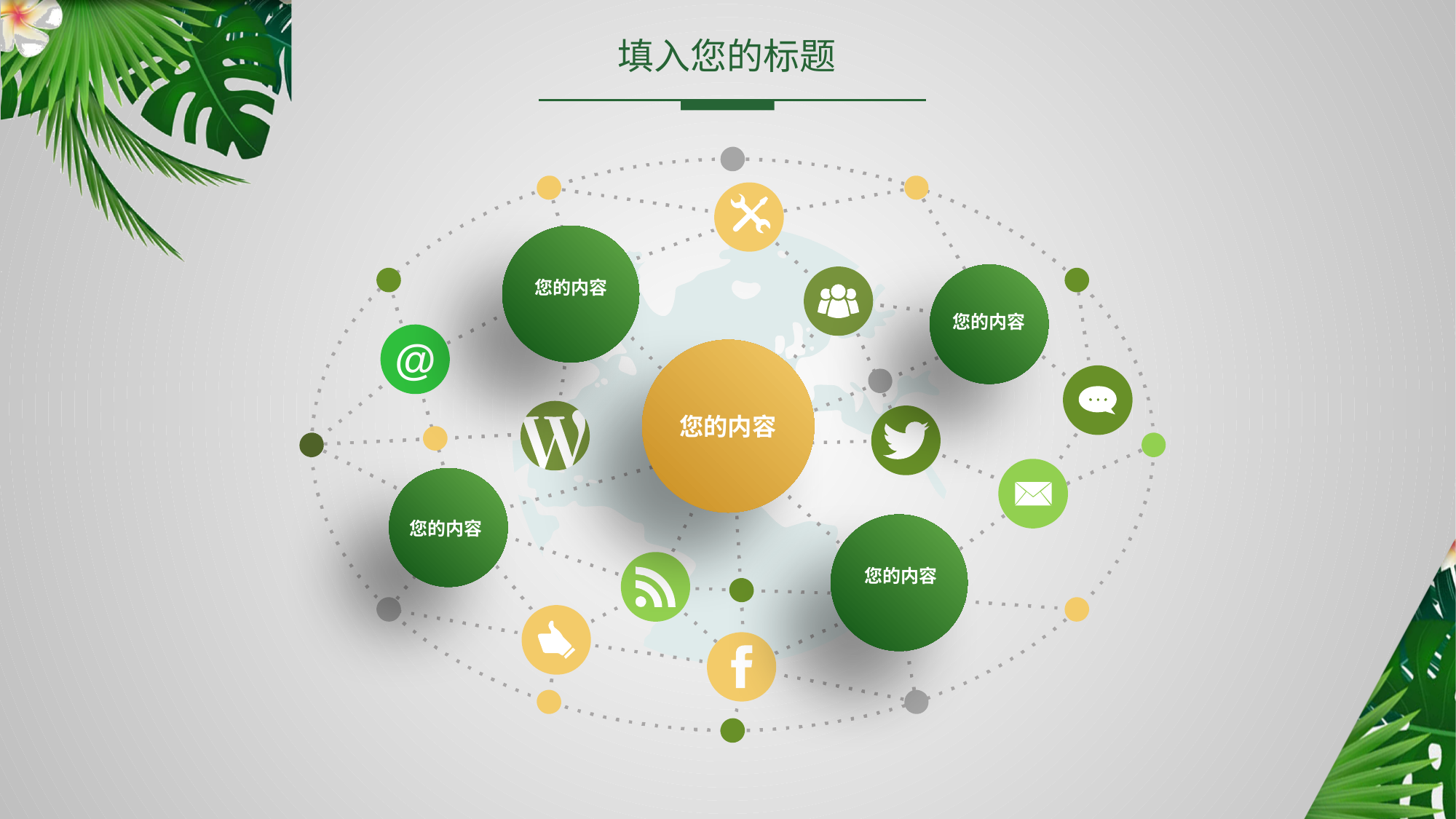

填入您的标题

@

您的内容

您的内容

您的内容

您的内容

您的内容